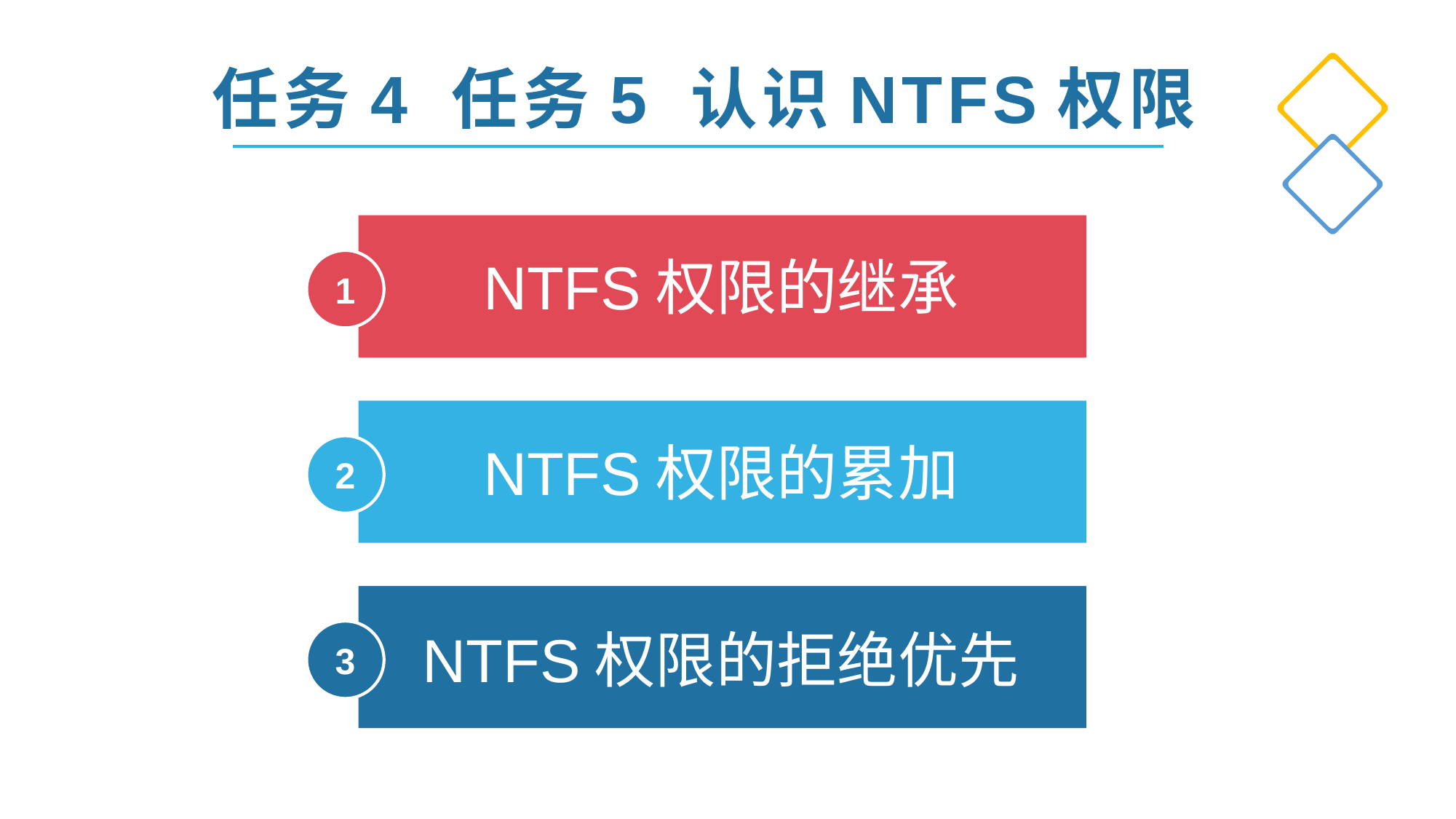

任务4 任务5 认识NTFS权限

1
NTFS权限的继承

2
NTFS权限的累加

3
NTFS权限的拒绝优先